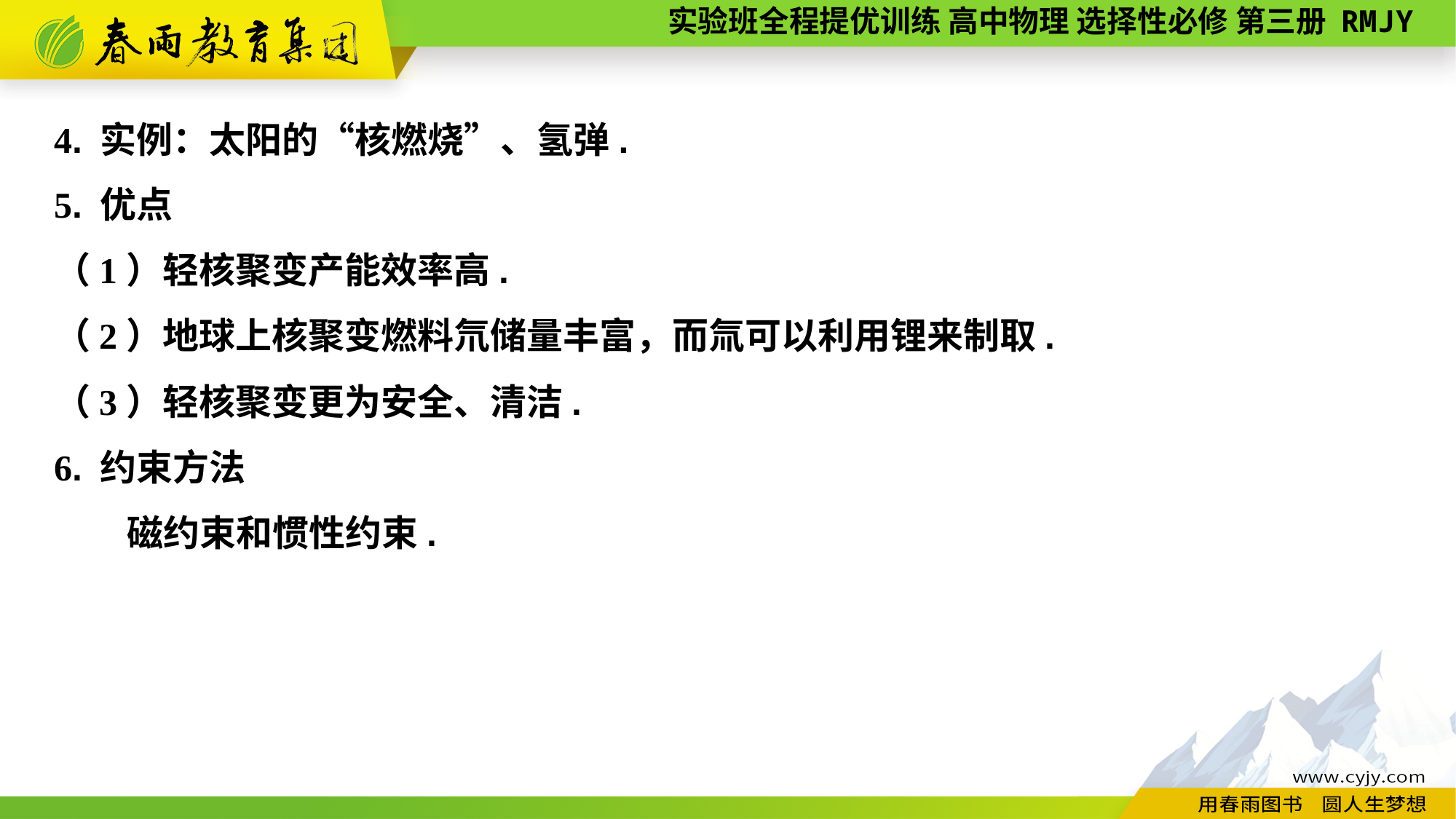

4. 实例：太阳的“核燃烧”、氢弹.
5. 优点
（1）轻核聚变产能效率高.
（2）地球上核聚变燃料氘储量丰富，而氚可以利用锂来制取.
（3）轻核聚变更为安全、清洁.
6. 约束方法
　　磁约束和惯性约束.